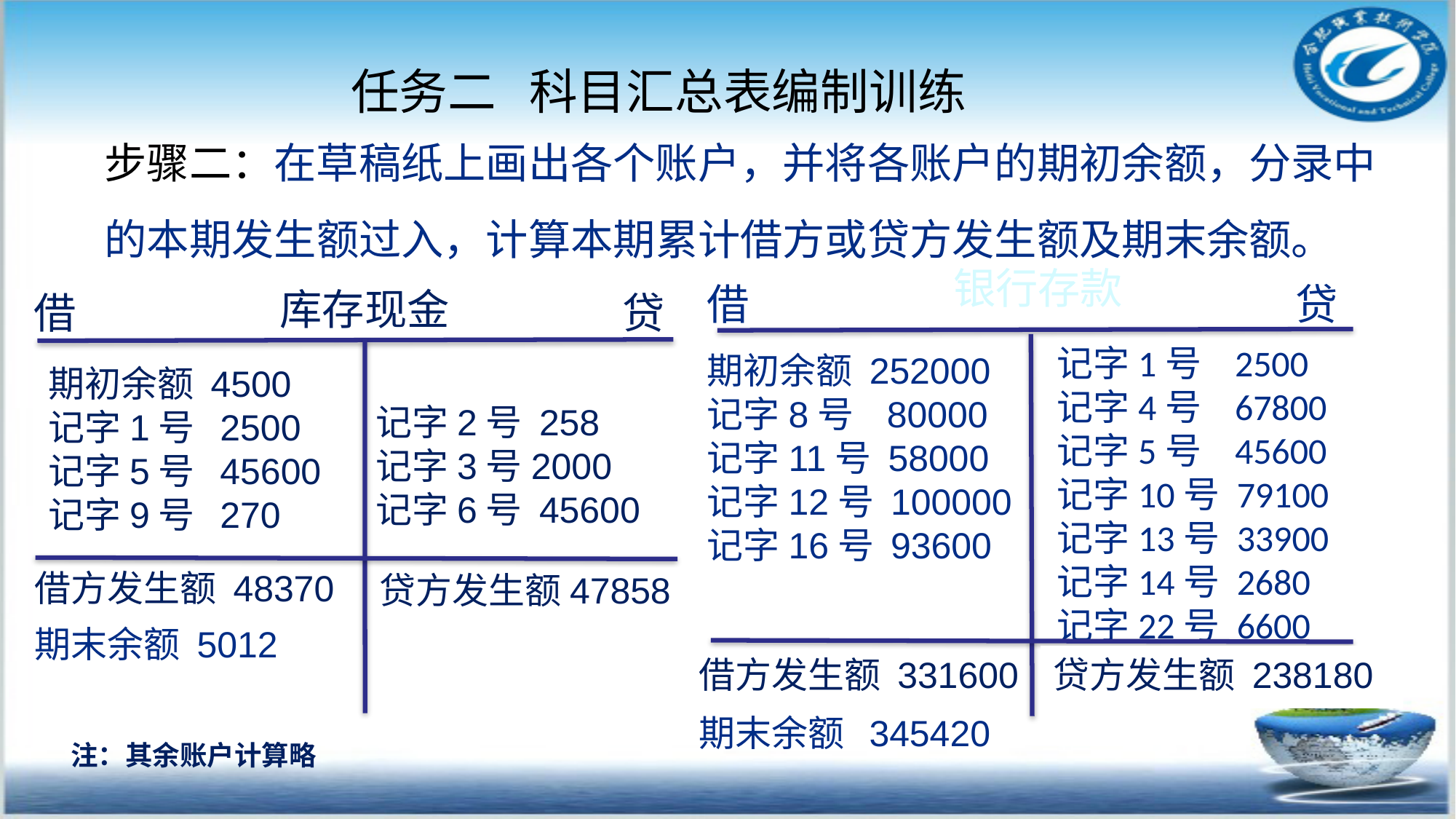

任务二   科目汇总表编制训练

步骤二：在草稿纸上画出各个账户，并将各账户的期初余额，分录中的本期发生额过入，计算本期累计借方或贷方发生额及期末余额。

银行存款
借
贷
库存现金
借
贷
记字1号   2500
记字4号   67800
记字5号   45600
记字10号 79100
记字13号 33900
记字14号 2680
记字22号 6600

期初余额 252000
记字8号   80000
记字11号 58000
记字12号 100000
记字16号 93600

期初余额 4500
记字1号  2500
记字5号  45600
记字9号  270
记字2号 258
记字3号2000
记字6号 45600

借方发生额 48370

贷方发生额47858
期末余额 5012

借方发生额 331600

贷方发生额 238180

期末余额  345420

注：其余账户计算略